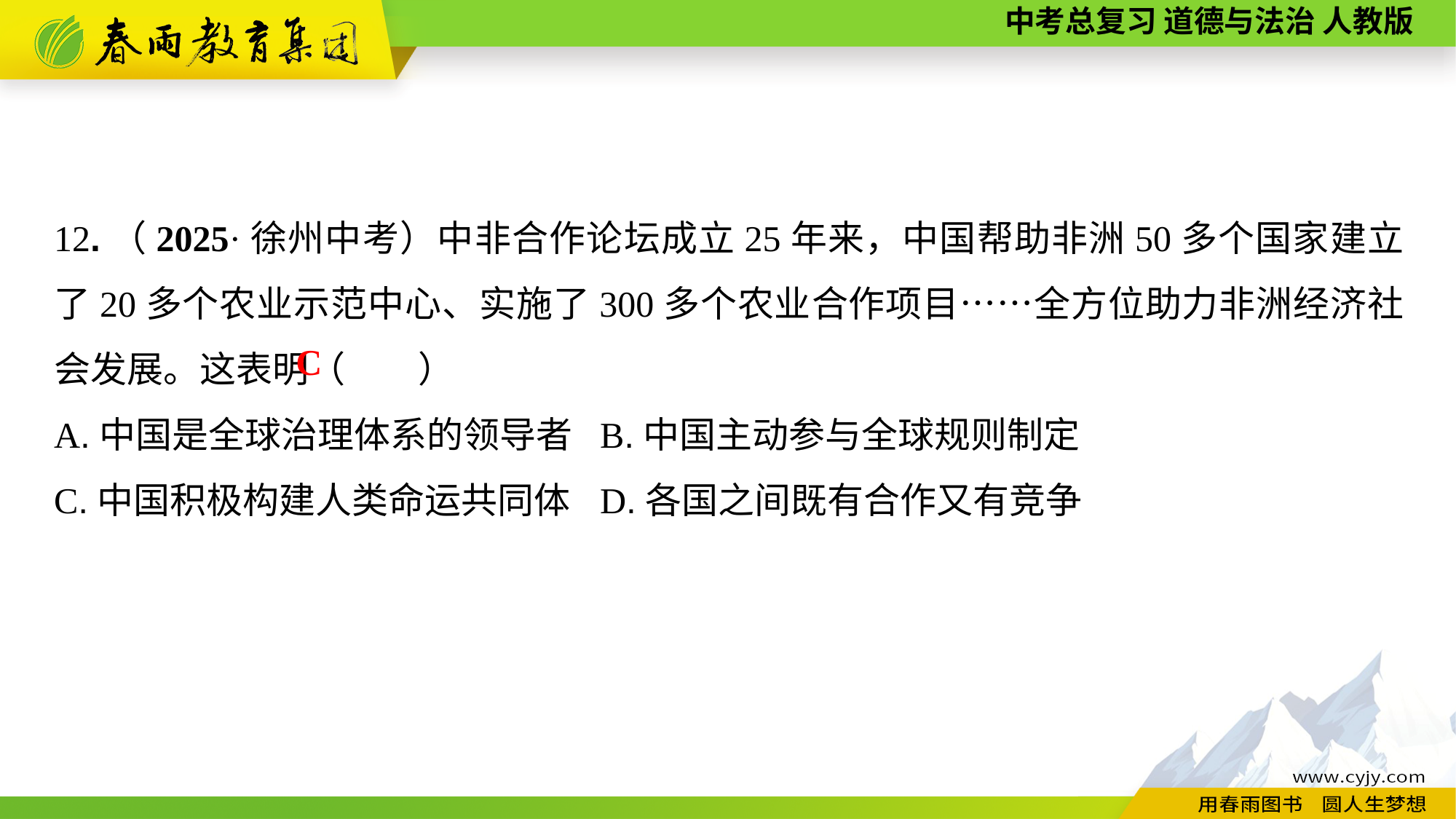

12.（2025·徐州中考）中非合作论坛成立25年来，中国帮助非洲50多个国家建立了20多个农业示范中心、实施了300多个农业合作项目……全方位助力非洲经济社会发展。这表明（　　）
A.中国是全球治理体系的领导者	B.中国主动参与全球规则制定
C.中国积极构建人类命运共同体	D.各国之间既有合作又有竞争
C